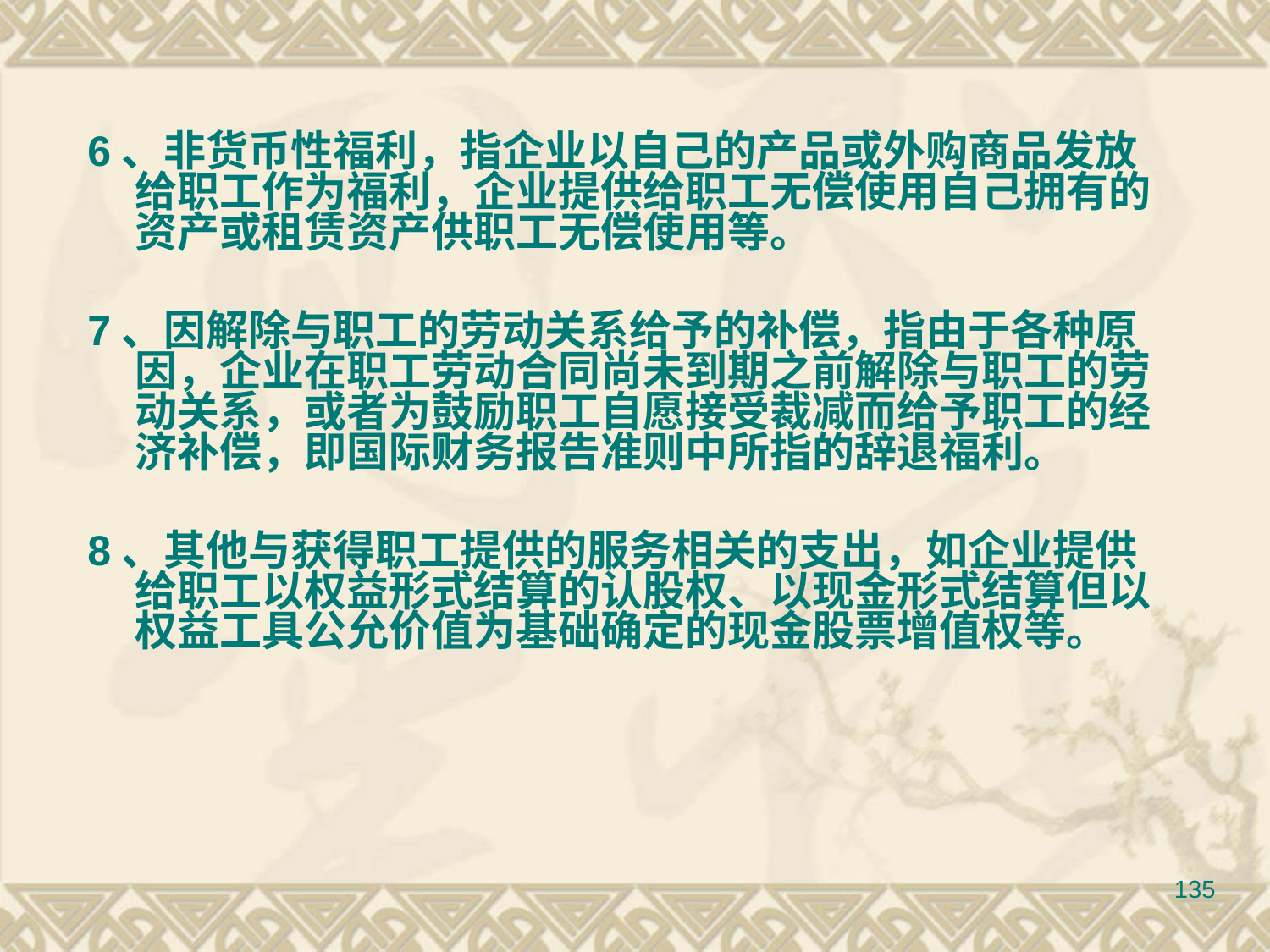

6、非货币性福利，指企业以自己的产品或外购商品发放给职工作为福利，企业提供给职工无偿使用自己拥有的资产或租赁资产供职工无偿使用等。

7、因解除与职工的劳动关系给予的补偿，指由于各种原因，企业在职工劳动合同尚未到期之前解除与职工的劳动关系，或者为鼓励职工自愿接受裁减而给予职工的经济补偿，即国际财务报告准则中所指的辞退福利。

8、其他与获得职工提供的服务相关的支出，如企业提供给职工以权益形式结算的认股权、以现金形式结算但以权益工具公允价值为基础确定的现金股票增值权等。
135